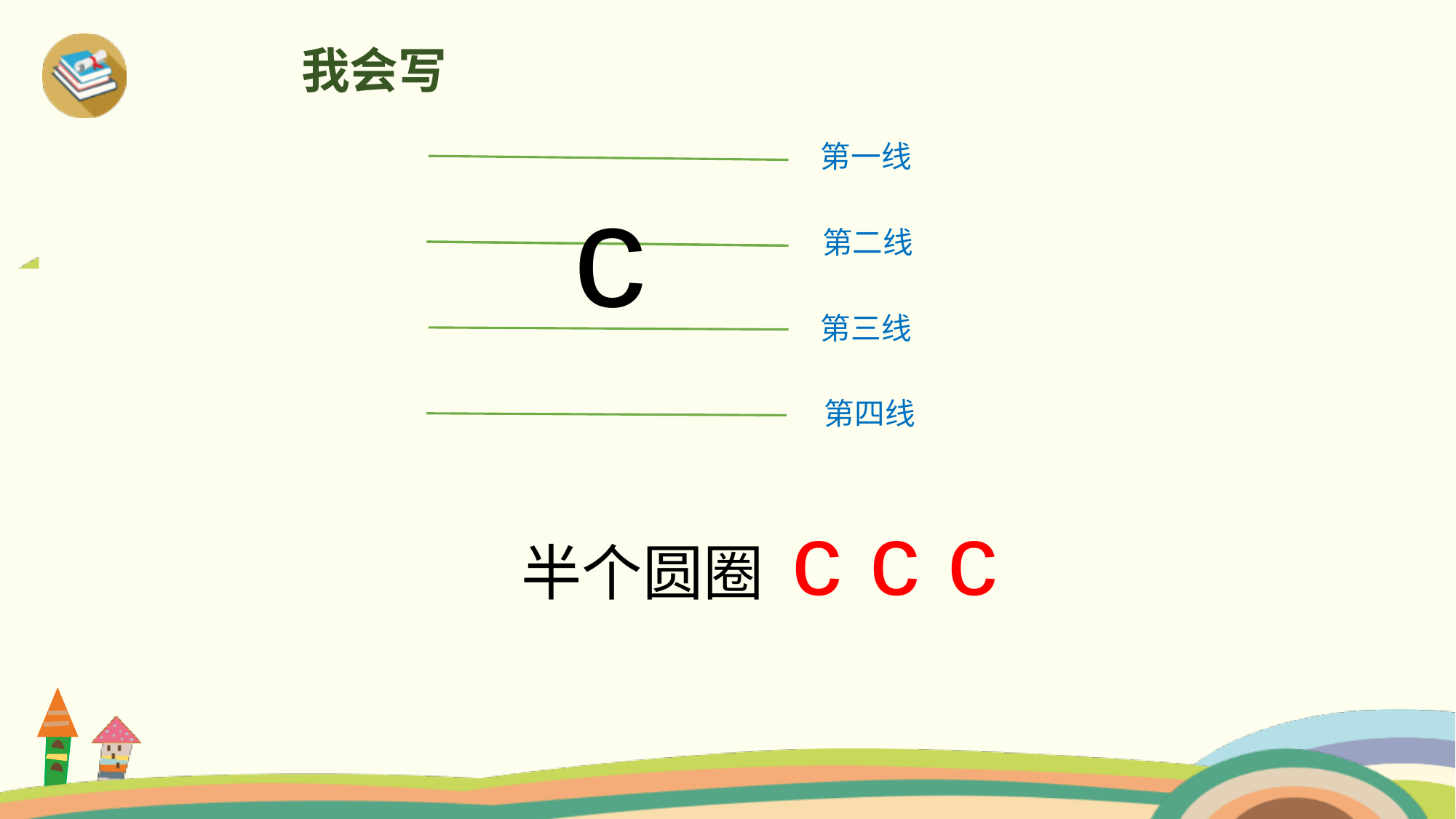

我会写
第一线
 c

第二线
第三线

第四线
半个圆圈 c c c